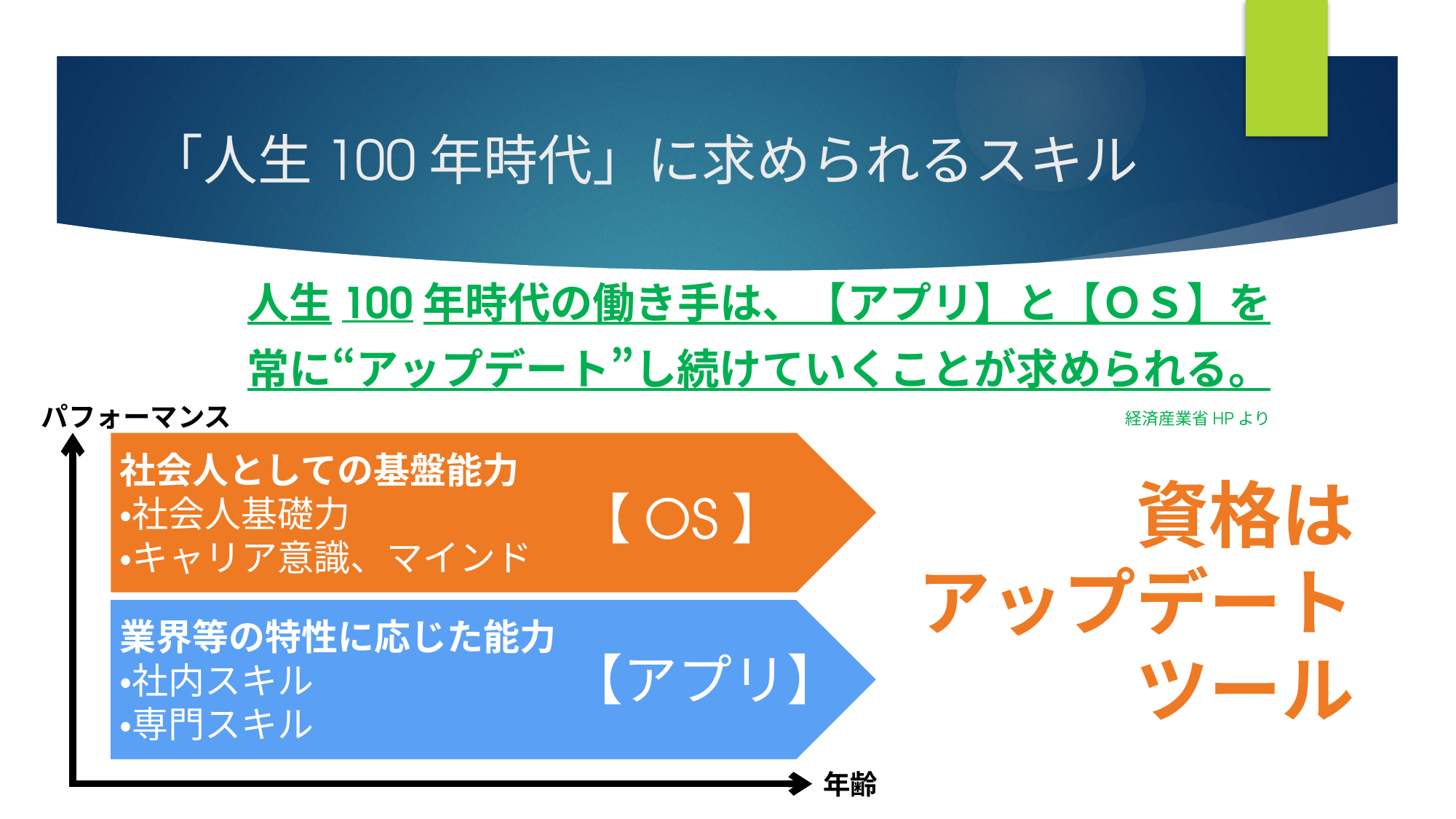

# 「人生100年時代」に求められるスキル
人生100年時代の働き手は、【アプリ】と【ＯＳ】を
常に“アップデート”し続けていくことが求められる。
経済産業省HPより
パフォーマンス
社会人としての基盤能力
・社会人基礎力
・キャリア意識、マインド
資格は
アップデート
ツール
【OS】
業界等の特性に応じた能力
・社内スキル
・専門スキル
【アプリ】
年齢